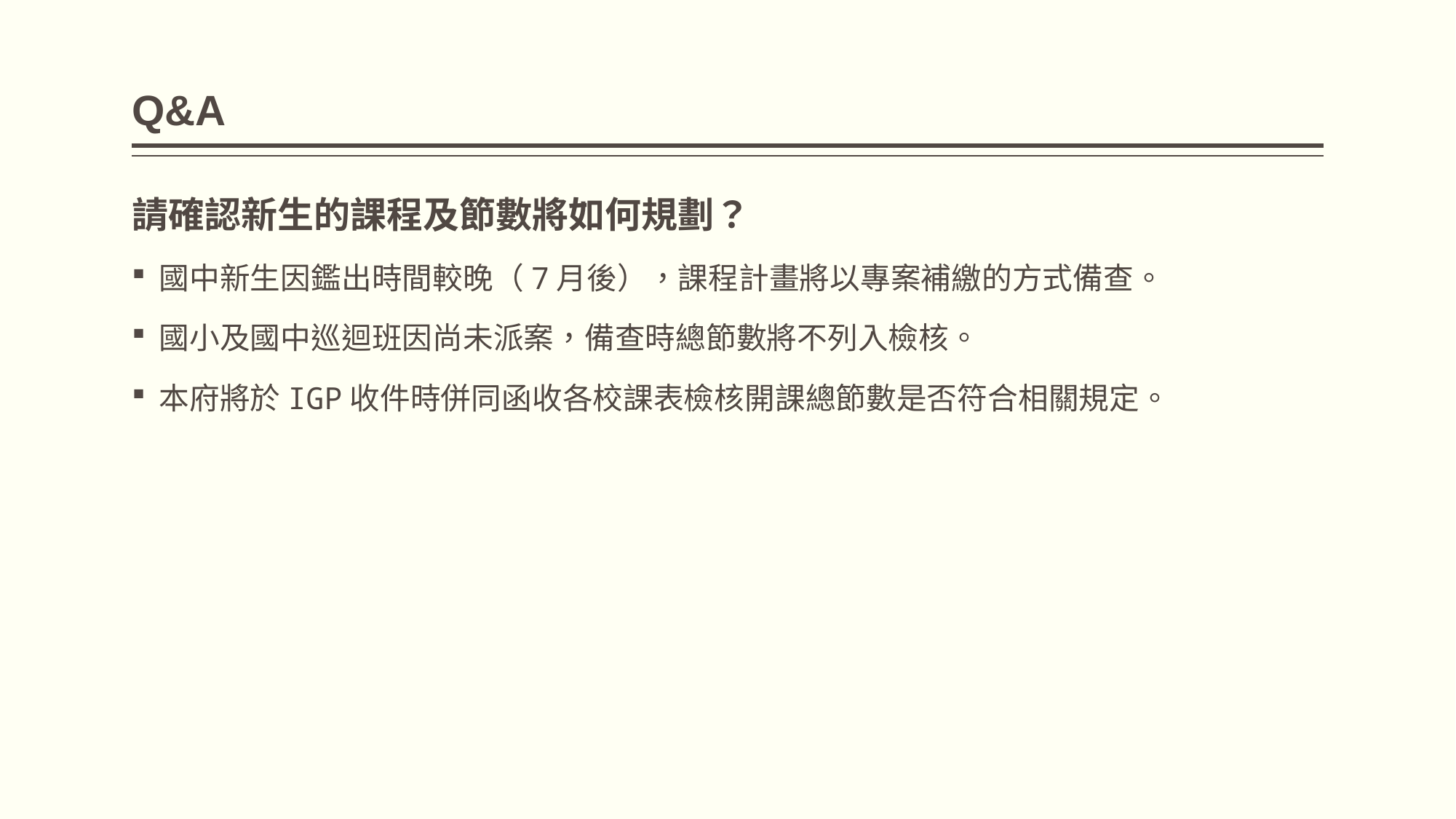

# Q&A
請確認新生的課程及節數將如何規劃？
國中新生因鑑出時間較晚（7月後），課程計畫將以專案補繳的方式備查。
國小及國中巡迴班因尚未派案，備查時總節數將不列入檢核。
本府將於IGP收件時併同函收各校課表檢核開課總節數是否符合相關規定。